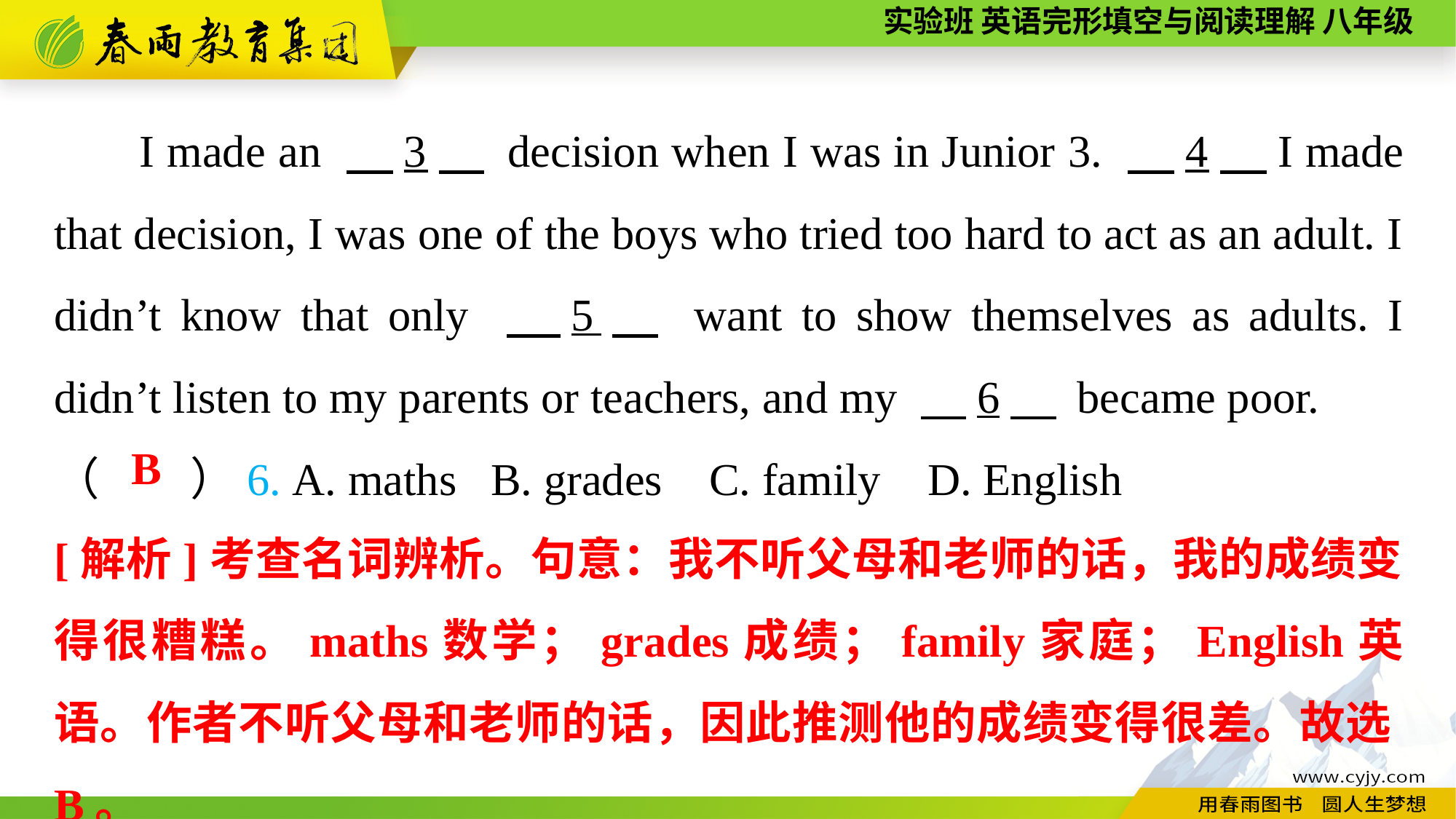

I made an 　3　 decision when I was in Junior 3. 　4，I made that decision, I was one of the boys who tried too hard to act as an adult. I didn’t know that only 　5　 want to show themselves as adults. I didn’t listen to my parents or teachers, and my 　6　 became poor.
（　　）6. A. maths	B. grades	C. family	D. English
B
[解析]考查名词辨析。句意：我不听父母和老师的话，我的成绩变得很糟糕。maths数学；grades成绩；family家庭；English英语。作者不听父母和老师的话，因此推测他的成绩变得很差。故选B。